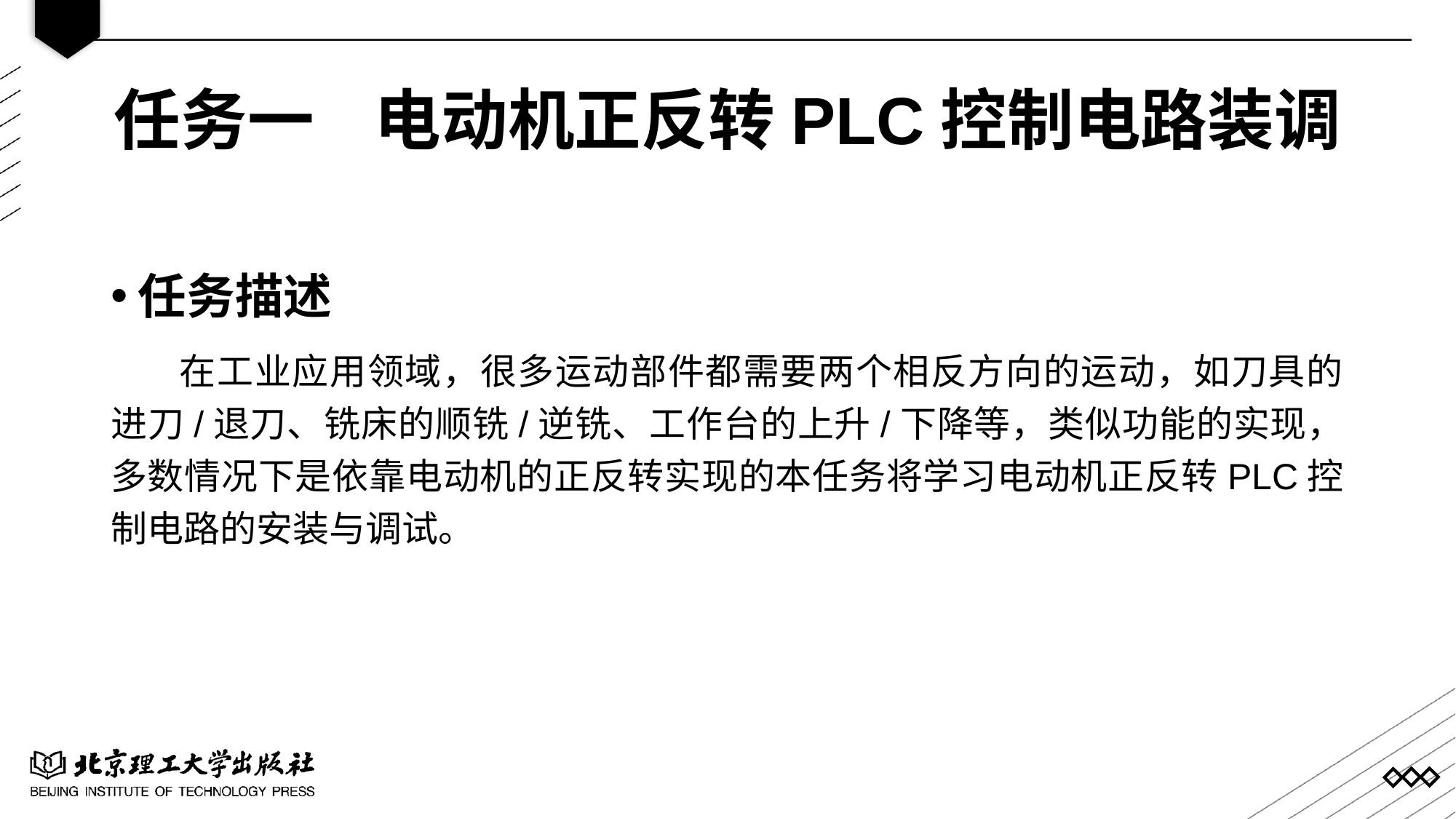

任务一    电动机正反转PLC控制电路装调
任务描述
在工业应用领域，很多运动部件都需要两个相反方向的运动，如刀具的进刀/退刀、铣床的顺铣/逆铣、工作台的上升/下降等，类似功能的实现，多数情况下是依靠电动机的正反转实现的本任务将学习电动机正反转PLC控制电路的安装与调试。